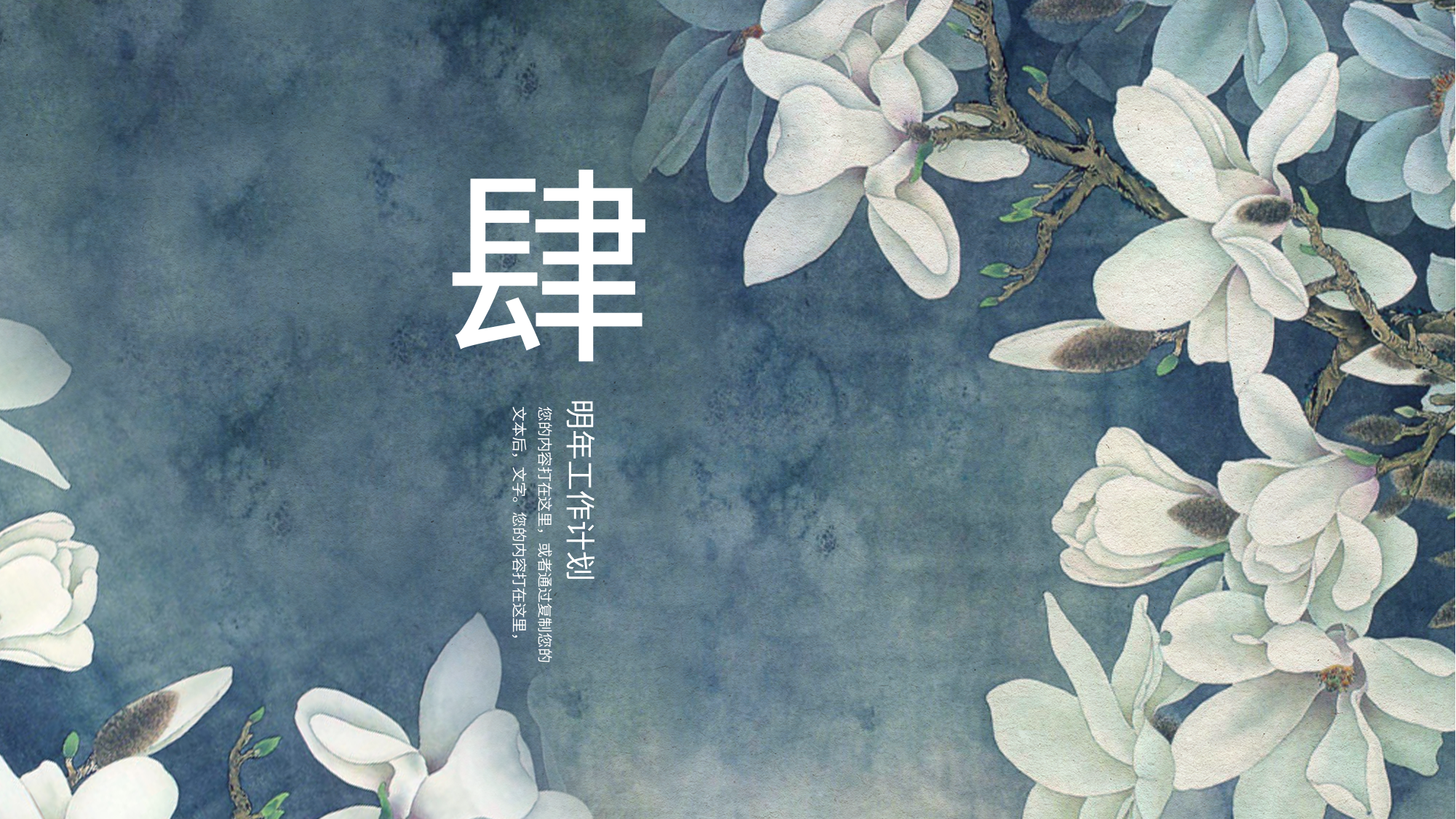

肆
明年工作计划
您的内容打在这里，或者通过复制您的
文本后，文字。您的内容打在这里，